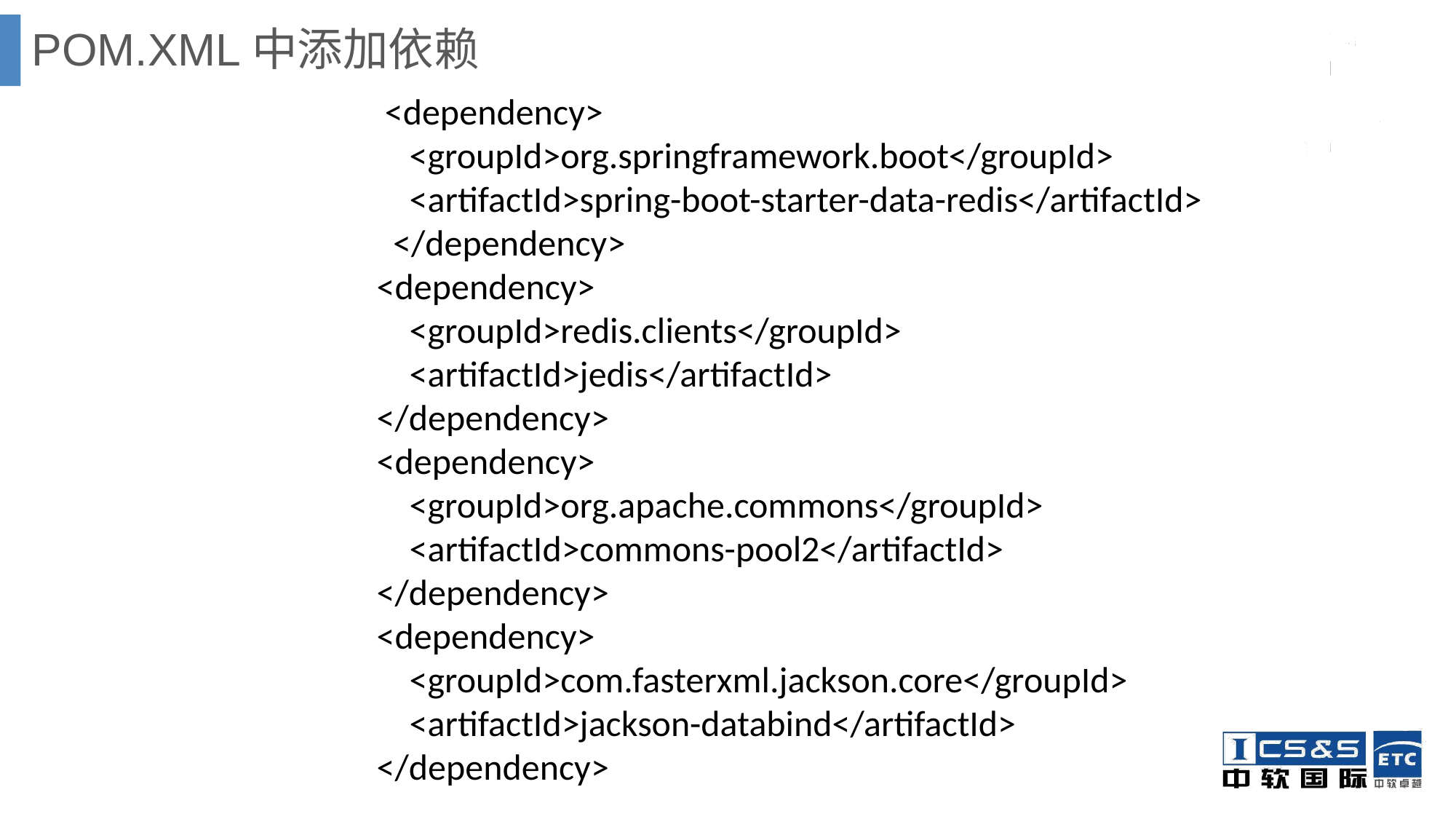

# POM.XML中添加依赖
         <dependency>
            <groupId>org.springframework.boot</groupId>
            <artifactId>spring-boot-starter-data-redis</artifactId>
          </dependency>
        <dependency>
            <groupId>redis.clients</groupId>
            <artifactId>jedis</artifactId>
        </dependency>
        <dependency>
            <groupId>org.apache.commons</groupId>
            <artifactId>commons-pool2</artifactId>
        </dependency>
        <dependency>
            <groupId>com.fasterxml.jackson.core</groupId>
            <artifactId>jackson-databind</artifactId>
        </dependency>